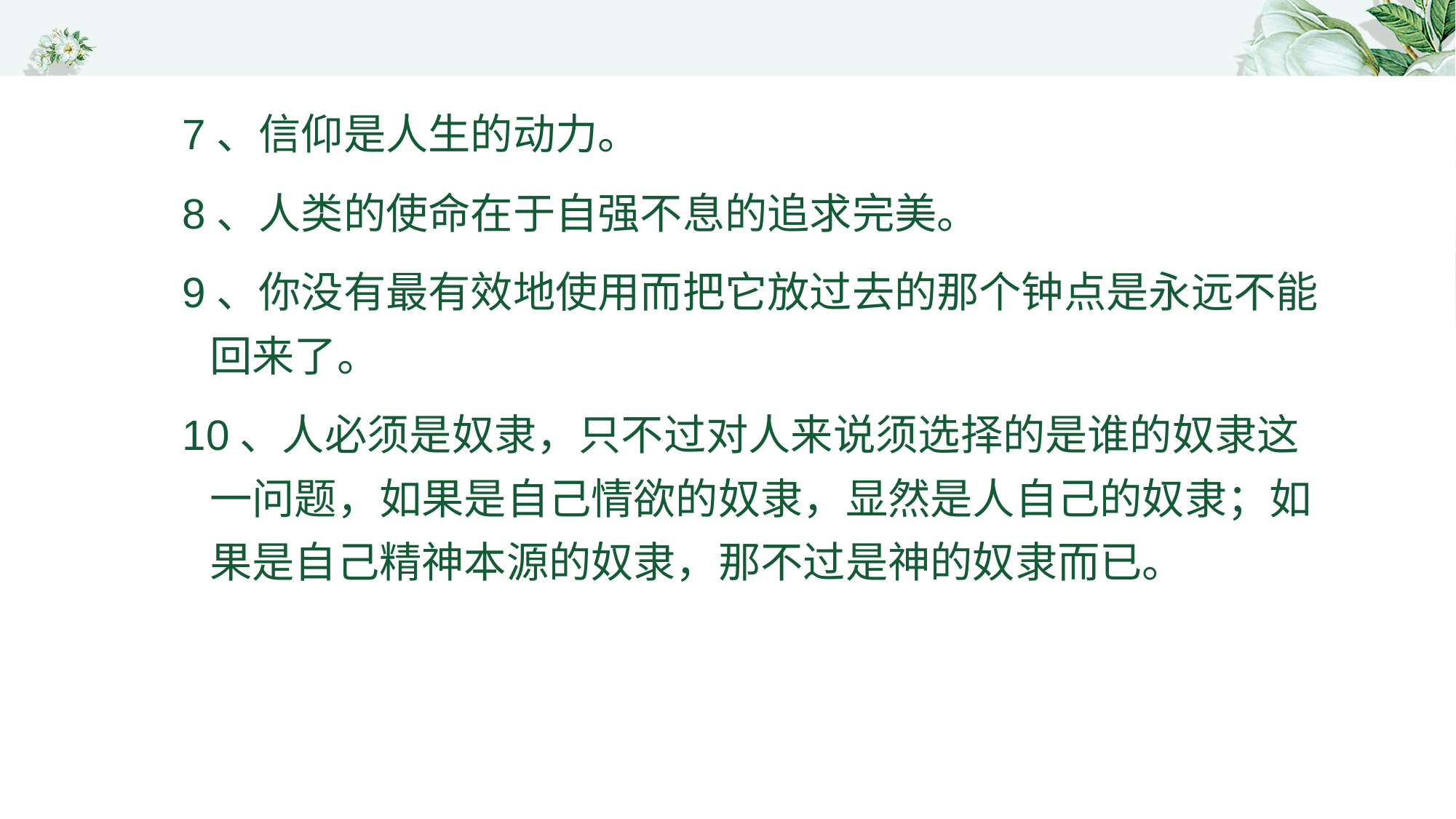

7、信仰是人生的动力。
8、人类的使命在于自强不息的追求完美。
9、你没有最有效地使用而把它放过去的那个钟点是永远不能回来了。
10、人必须是奴隶，只不过对人来说须选择的是谁的奴隶这一问题，如果是自己情欲的奴隶，显然是人自己的奴隶；如果是自己精神本源的奴隶，那不过是神的奴隶而已。